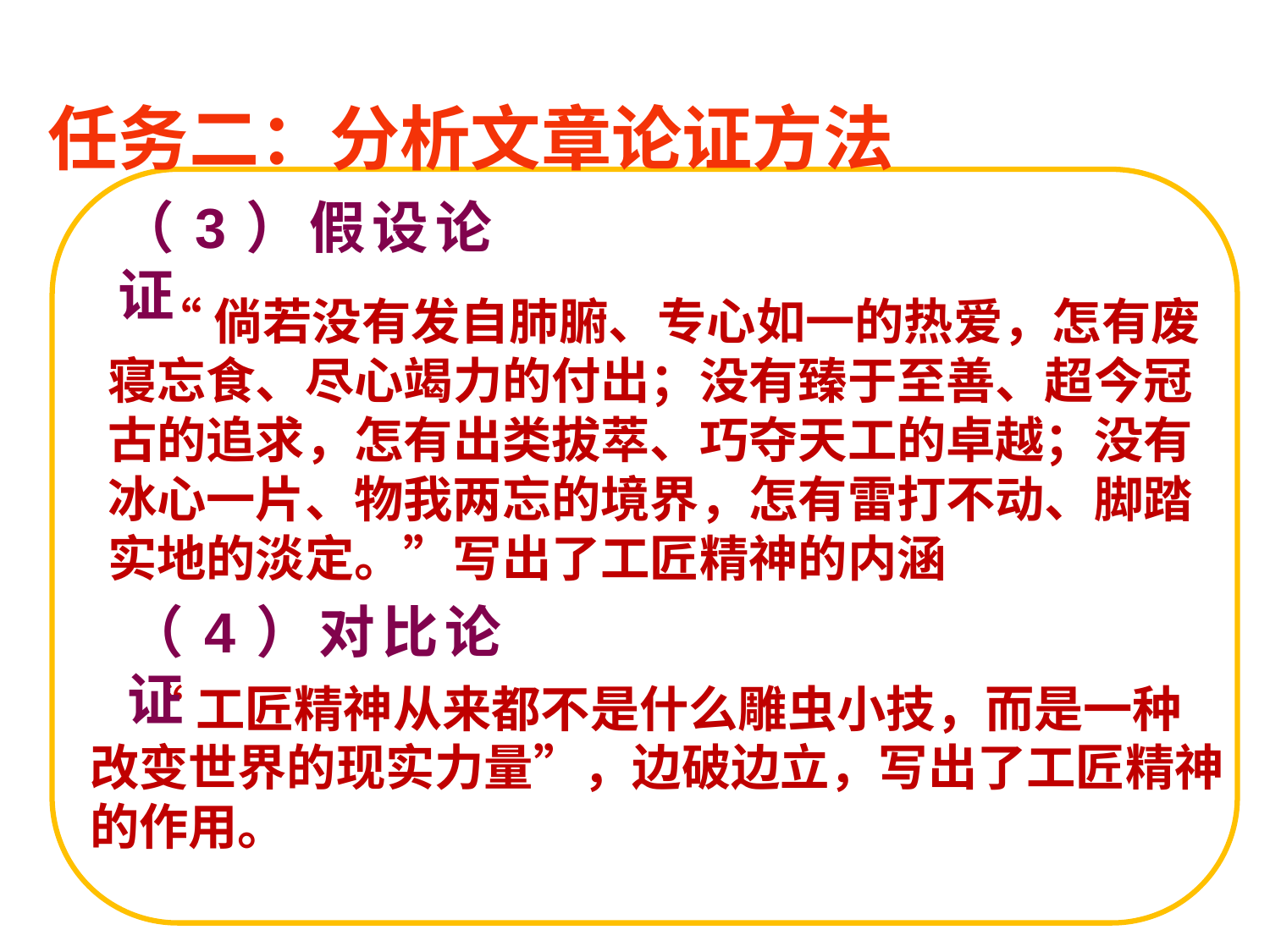

任务二：分析文章论证方法

（3）假设论证
    “倘若没有发自肺腑、专心如一的热爱，怎有废寝忘食、尽心竭力的付出；没有臻于至善、超今冠古的追求，怎有出类拔萃、巧夺天工的卓越；没有冰心一片、物我两忘的境界，怎有雷打不动、脚踏实地的淡定。”写出了工匠精神的内涵
（4）对比论证
    “工匠精神从来都不是什么雕虫小技，而是一种改变世界的现实力量”，边破边立，写出了工匠精神的作用。